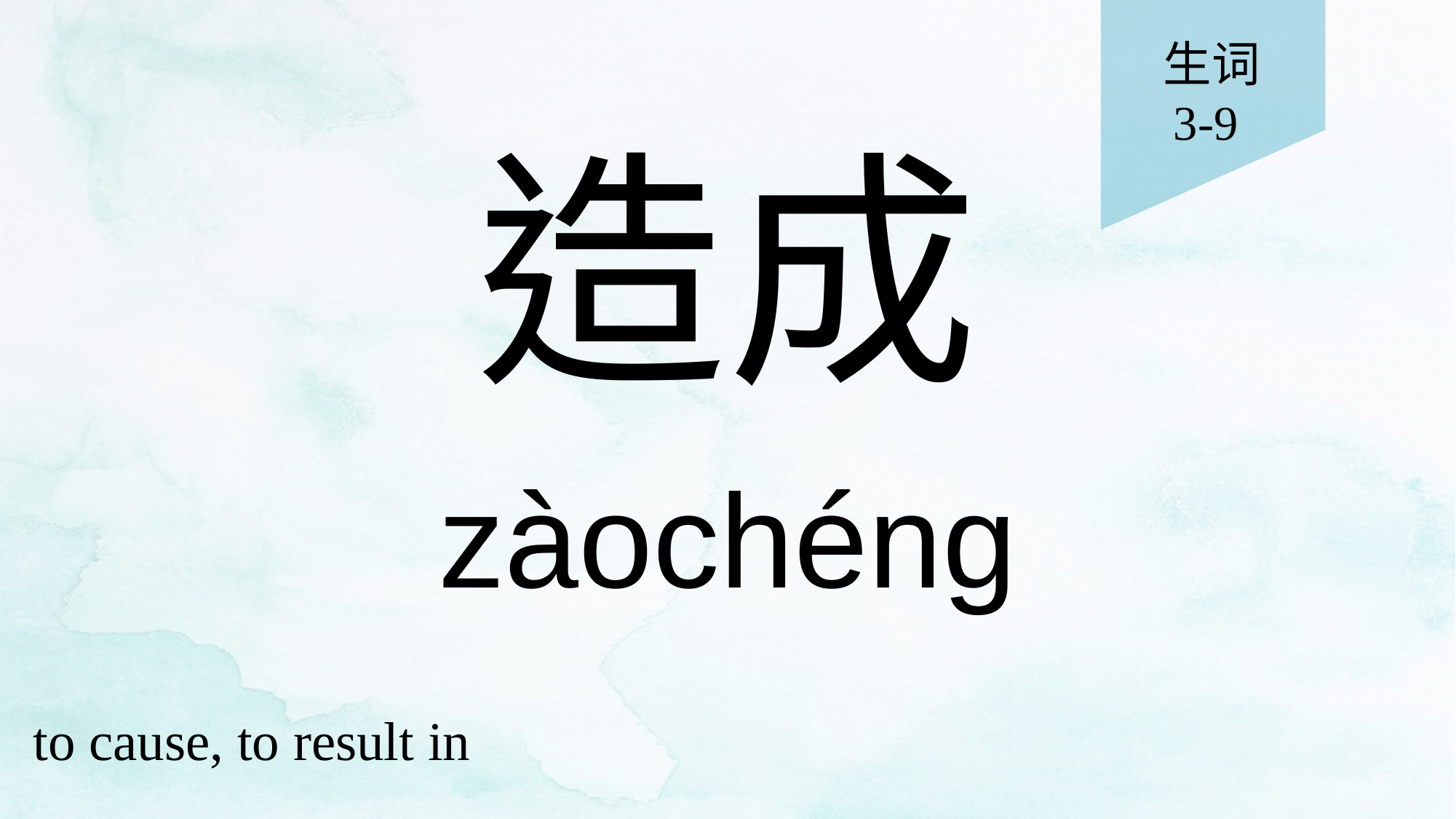

生词
3-9
# 造成
zàochéng
to cause, to result in